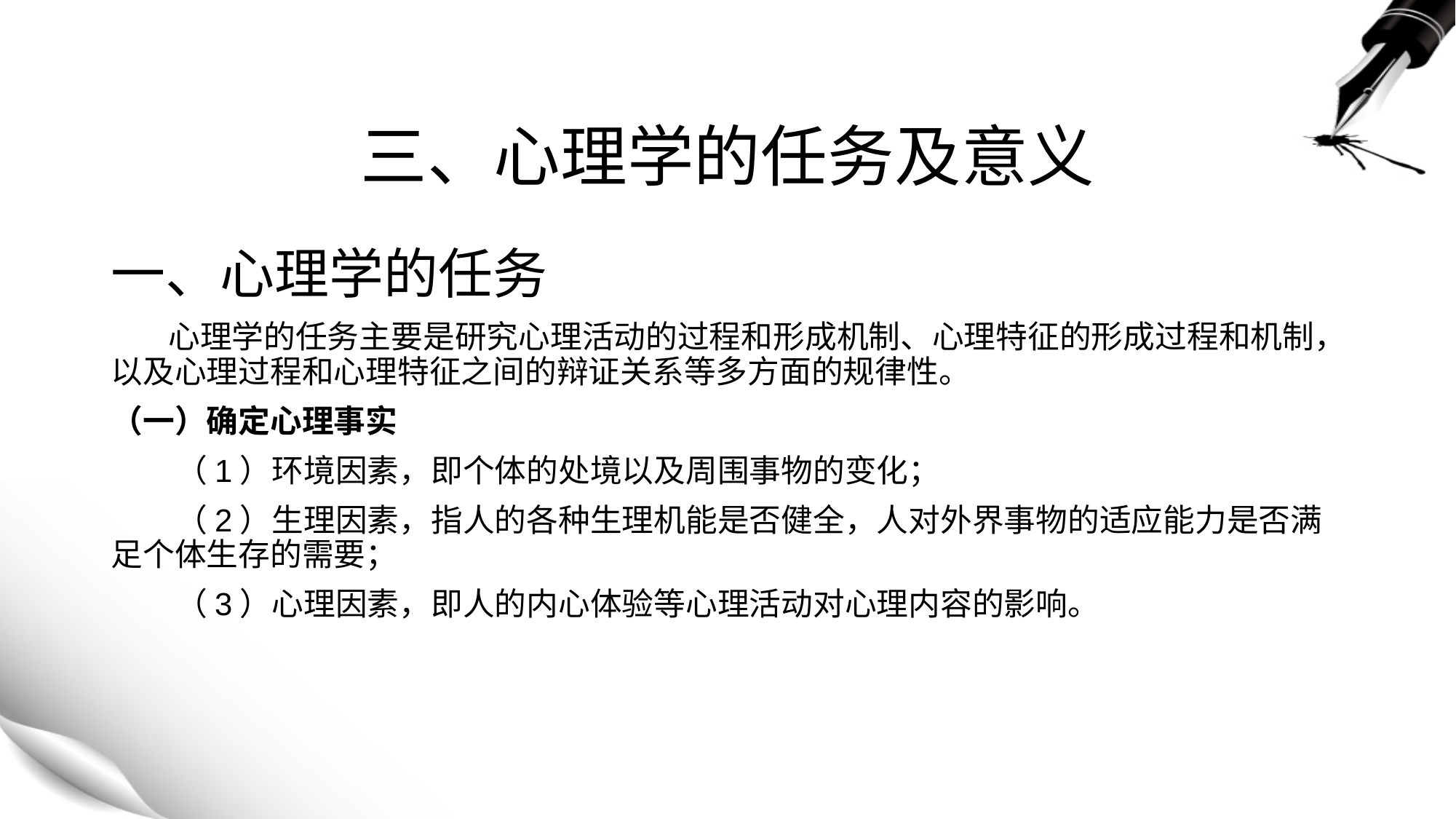

# 三、心理学的任务及意义
一、心理学的任务
       心理学的任务主要是研究心理活动的过程和形成机制、心理特征的形成过程和机制，以及心理过程和心理特征之间的辩证关系等多方面的规律性。
（一）确定心理事实
        （1）环境因素，即个体的处境以及周围事物的变化；
        （2）生理因素，指人的各种生理机能是否健全，人对外界事物的适应能力是否满足个体生存的需要；
        （3）心理因素，即人的内心体验等心理活动对心理内容的影响。